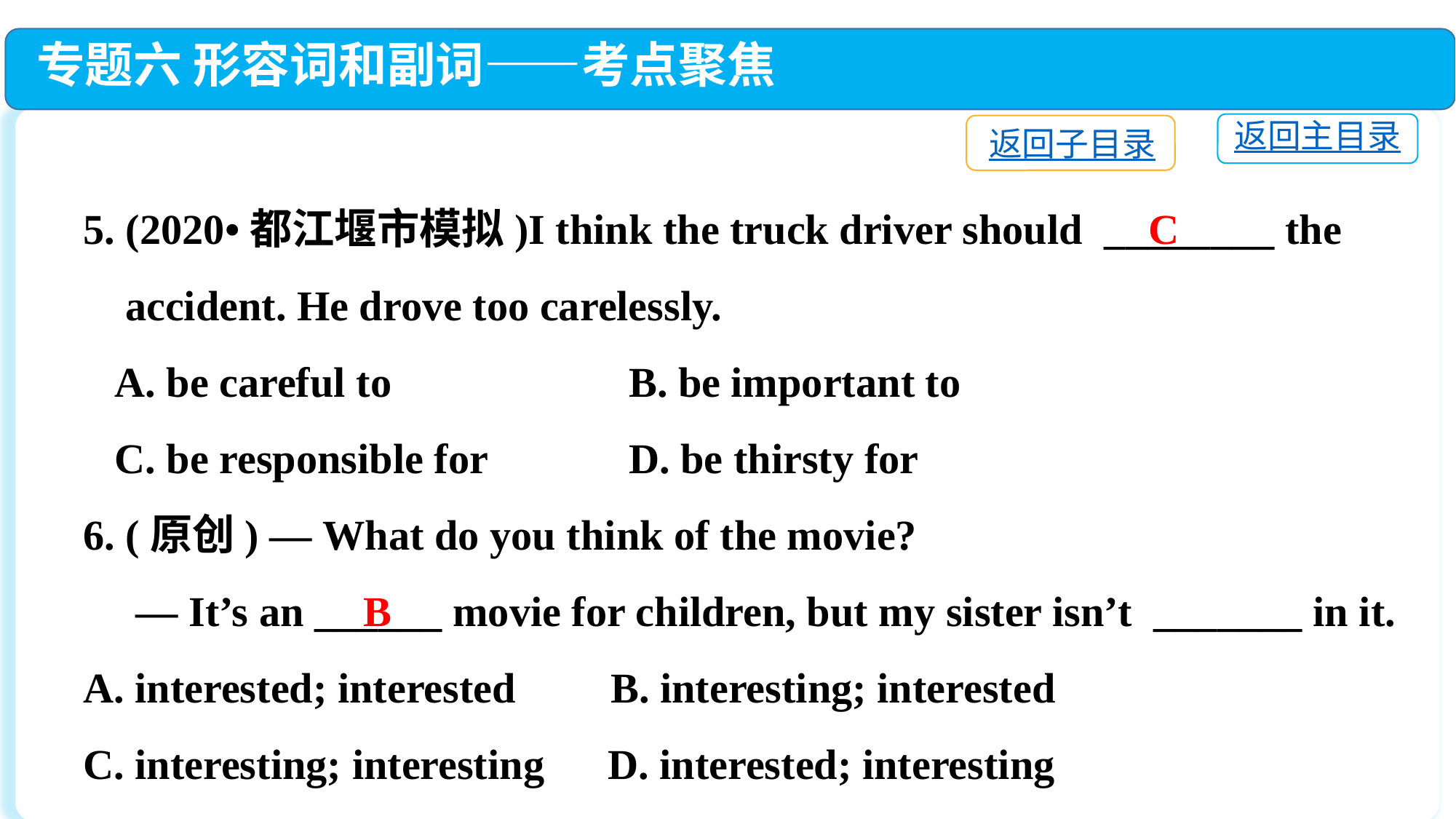

专题六 形容词和副词——考点聚焦

返回主目录

返回子目录
5. (2020•都江堰市模拟)I think the truck driver should  ________ the
    accident. He drove too carelessly.
   A. be careful to　　		B. be important to
   C. be responsible for　　　	D. be thirsty for
6. (原创) — What do you think of the movie?
     — It’s an ______ movie for children, but my sister isn’t  _______ in it.
A. interested; interested         B. interesting; interested
C. interesting; interesting      D. interested; interesting
C
B